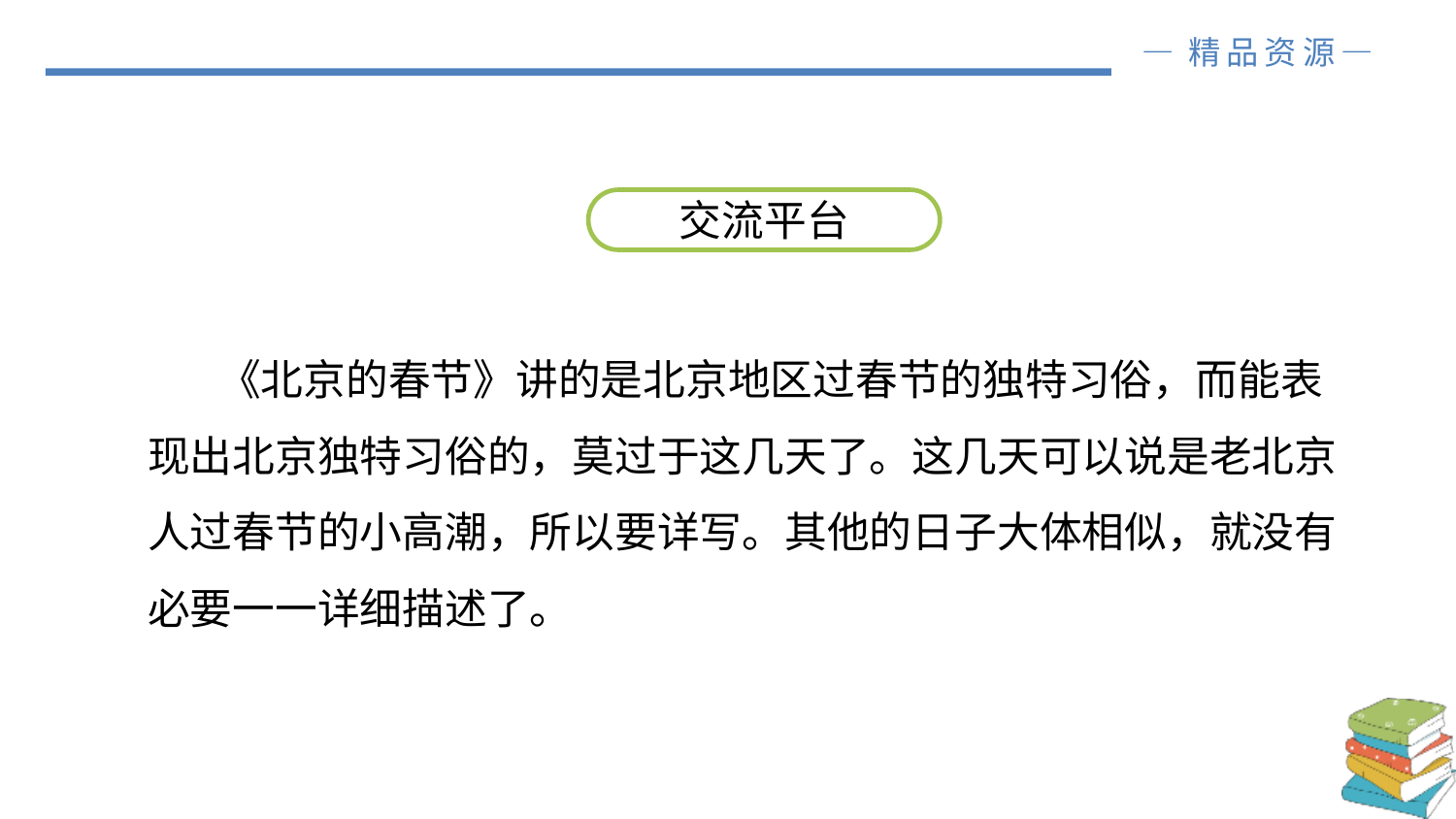

交流平台
《北京的春节》讲的是北京地区过春节的独特习俗，而能表现出北京独特习俗的，莫过于这几天了。这几天可以说是老北京人过春节的小高潮，所以要详写。其他的日子大体相似，就没有必要一一详细描述了。